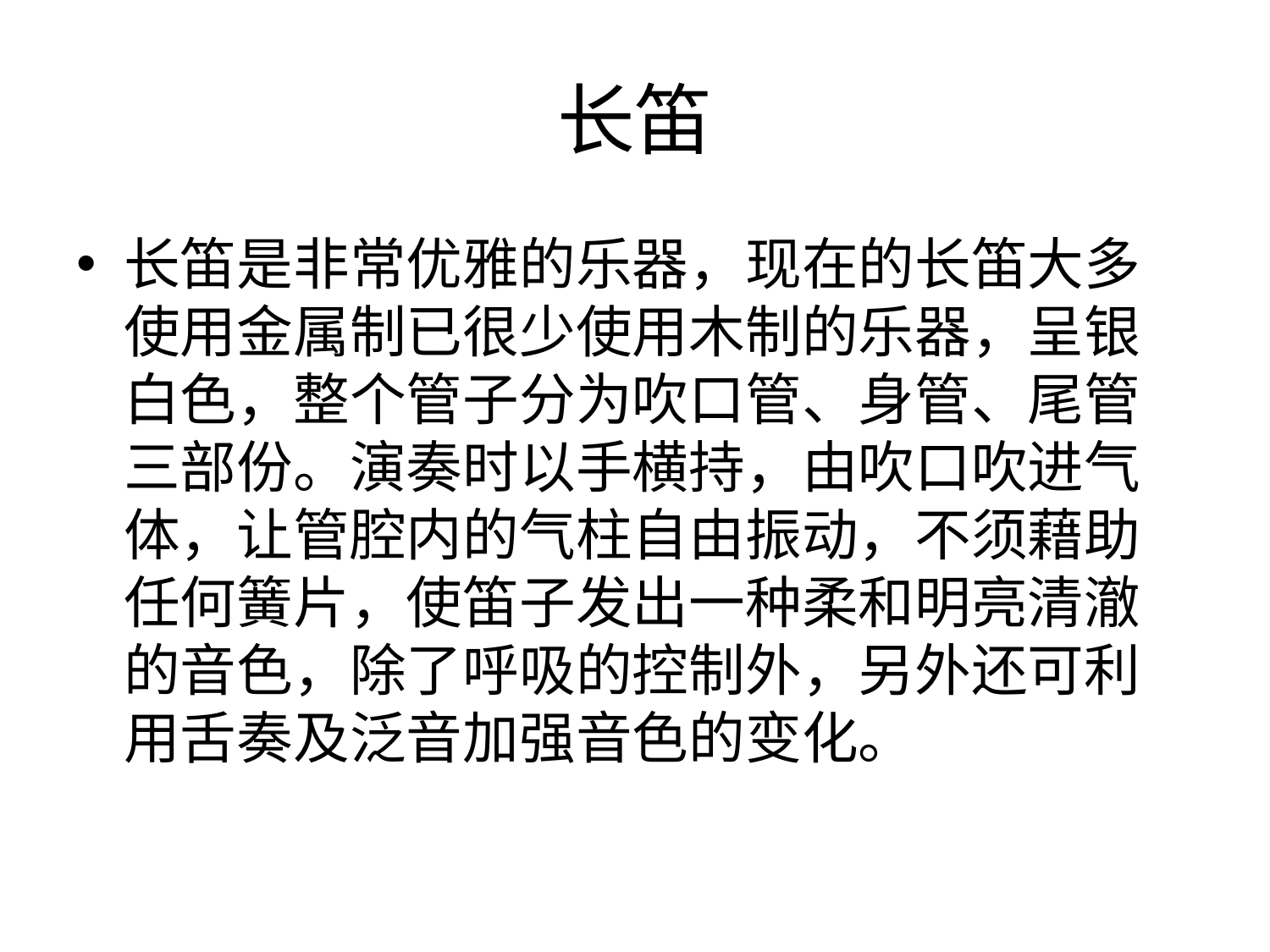

# 长笛
长笛是非常优雅的乐器，现在的长笛大多使用金属制已很少使用木制的乐器，呈银白色，整个管子分为吹口管、身管、尾管三部份。演奏时以手横持，由吹口吹进气体，让管腔内的气柱自由振动，不须藉助任何簧片，使笛子发出一种柔和明亮清澈的音色，除了呼吸的控制外，另外还可利用舌奏及泛音加强音色的变化。